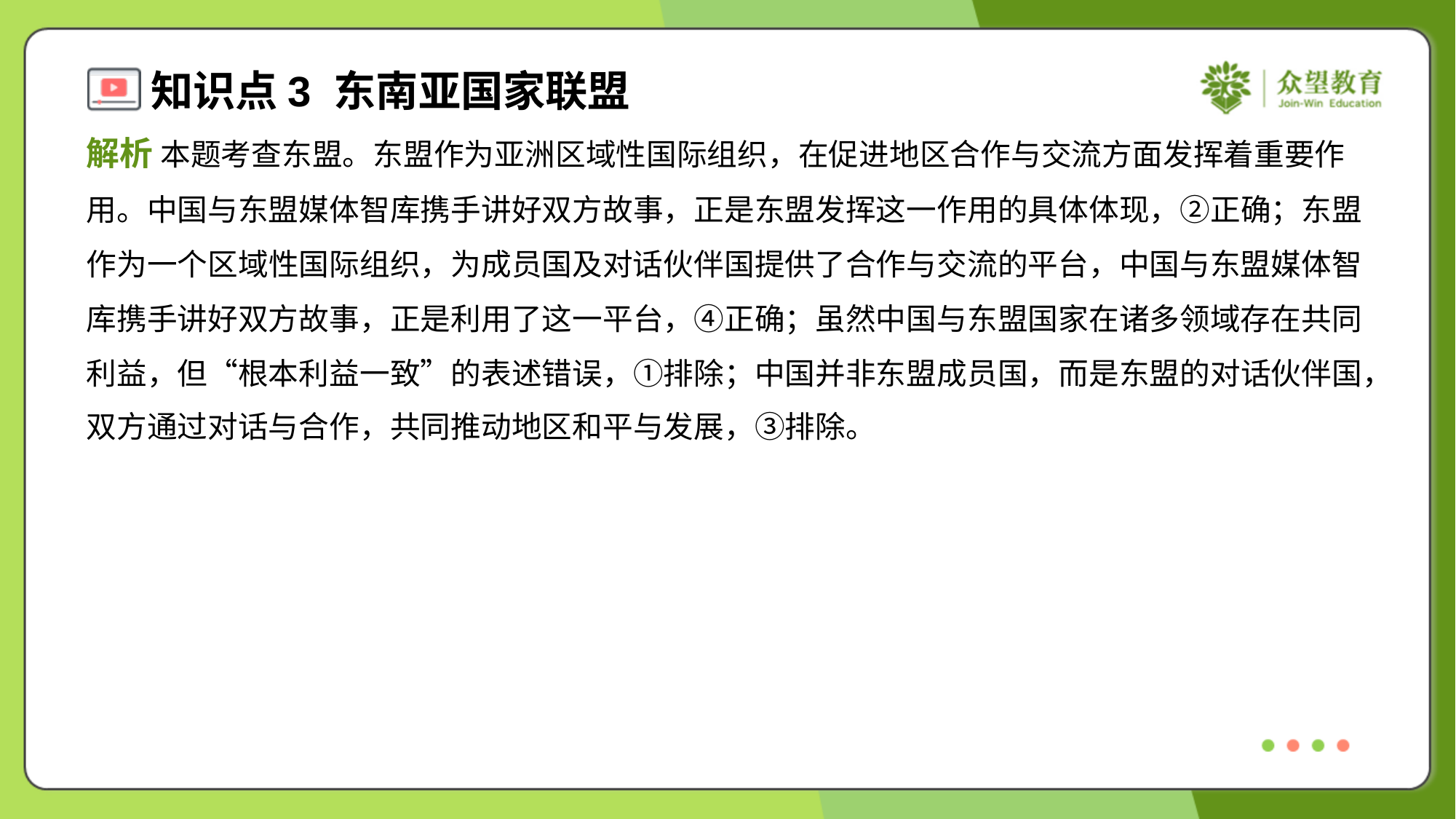

解析 本题考查东盟。东盟作为亚洲区域性国际组织，在促进地区合作与交流方面发挥着重要作
用。中国与东盟媒体智库携手讲好双方故事，正是东盟发挥这一作用的具体体现，②正确；东盟
作为一个区域性国际组织，为成员国及对话伙伴国提供了合作与交流的平台，中国与东盟媒体智
库携手讲好双方故事，正是利用了这一平台，④正确；虽然中国与东盟国家在诸多领域存在共同
利益，但“根本利益一致”的表述错误，①排除；中国并非东盟成员国，而是东盟的对话伙伴国，
双方通过对话与合作，共同推动地区和平与发展，③排除。